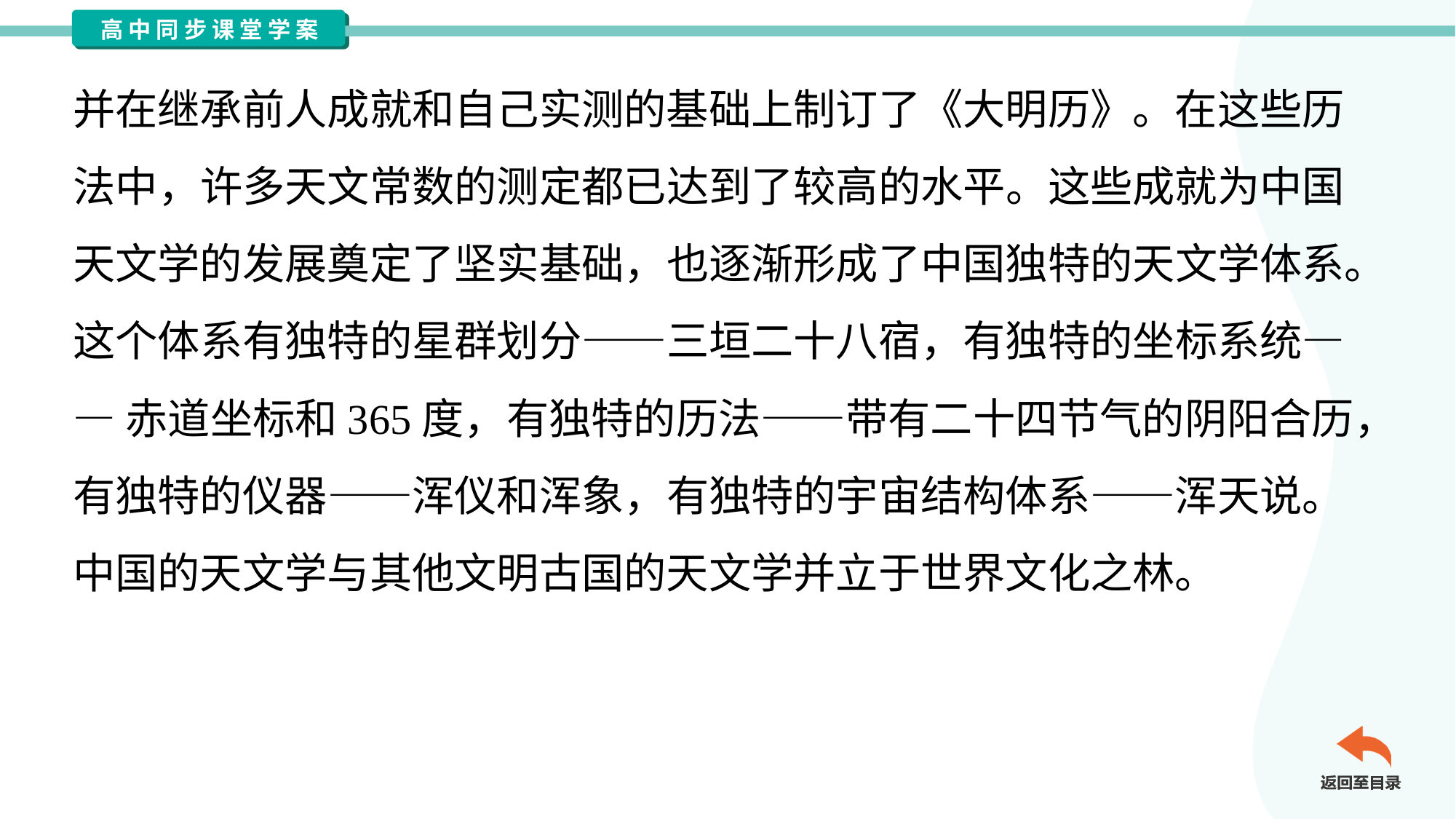

并在继承前人成就和自己实测的基础上制订了《大明历》。在这些历
法中，许多天文常数的测定都已达到了较高的水平。这些成就为中国
天文学的发展奠定了坚实基础，也逐渐形成了中国独特的天文学体系。
这个体系有独特的星群划分——三垣二十八宿，有独特的坐标系统—
—赤道坐标和365度，有独特的历法——带有二十四节气的阴阳合历，
有独特的仪器——浑仪和浑象，有独特的宇宙结构体系——浑天说。
中国的天文学与其他文明古国的天文学并立于世界文化之林。